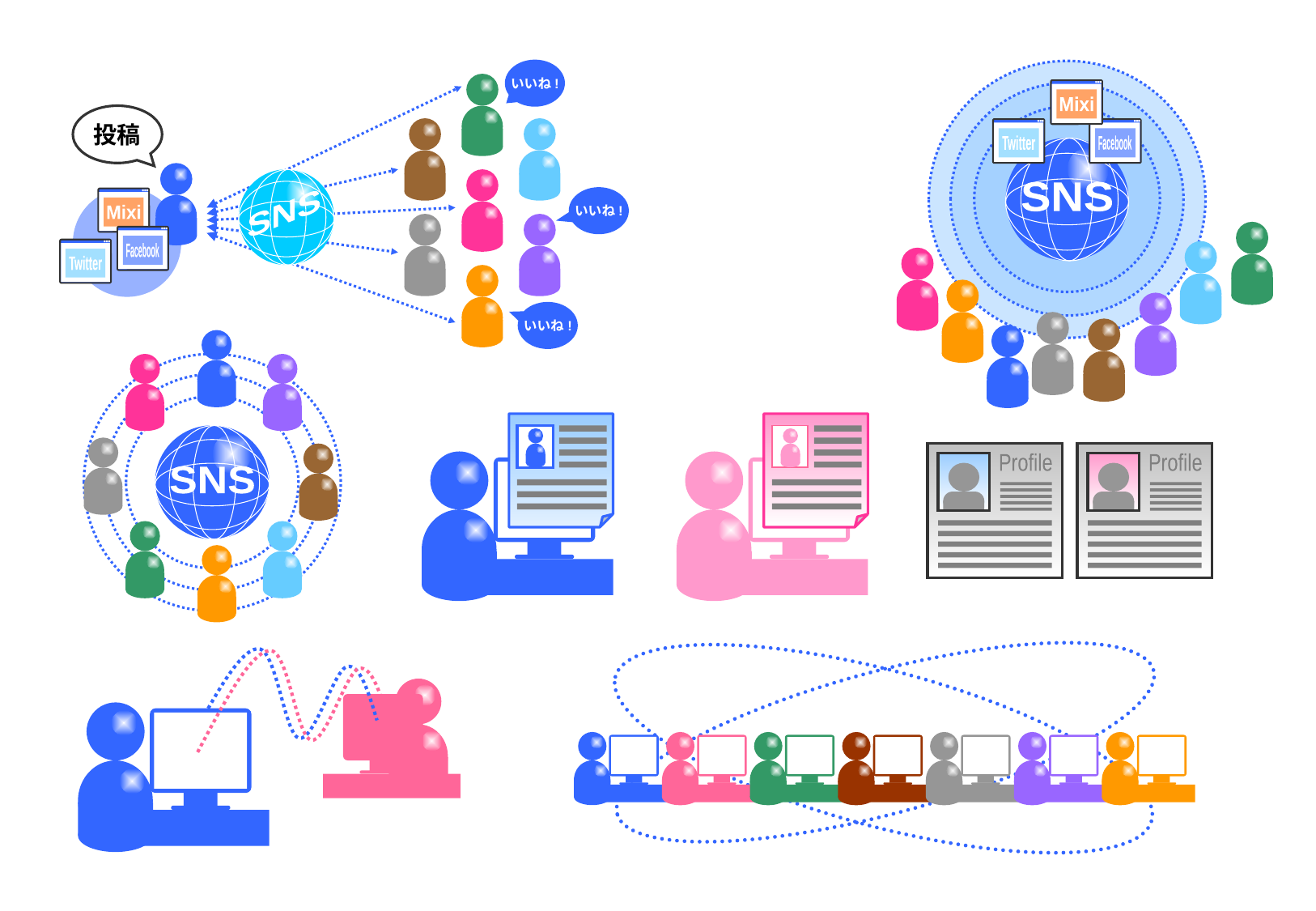

いいね!

投稿

SNS

Mixi
いいね!

Facebook

Twitter

いいね!

Mixi

Twitter

Facebook

SNS

SNS

Profile

Profile